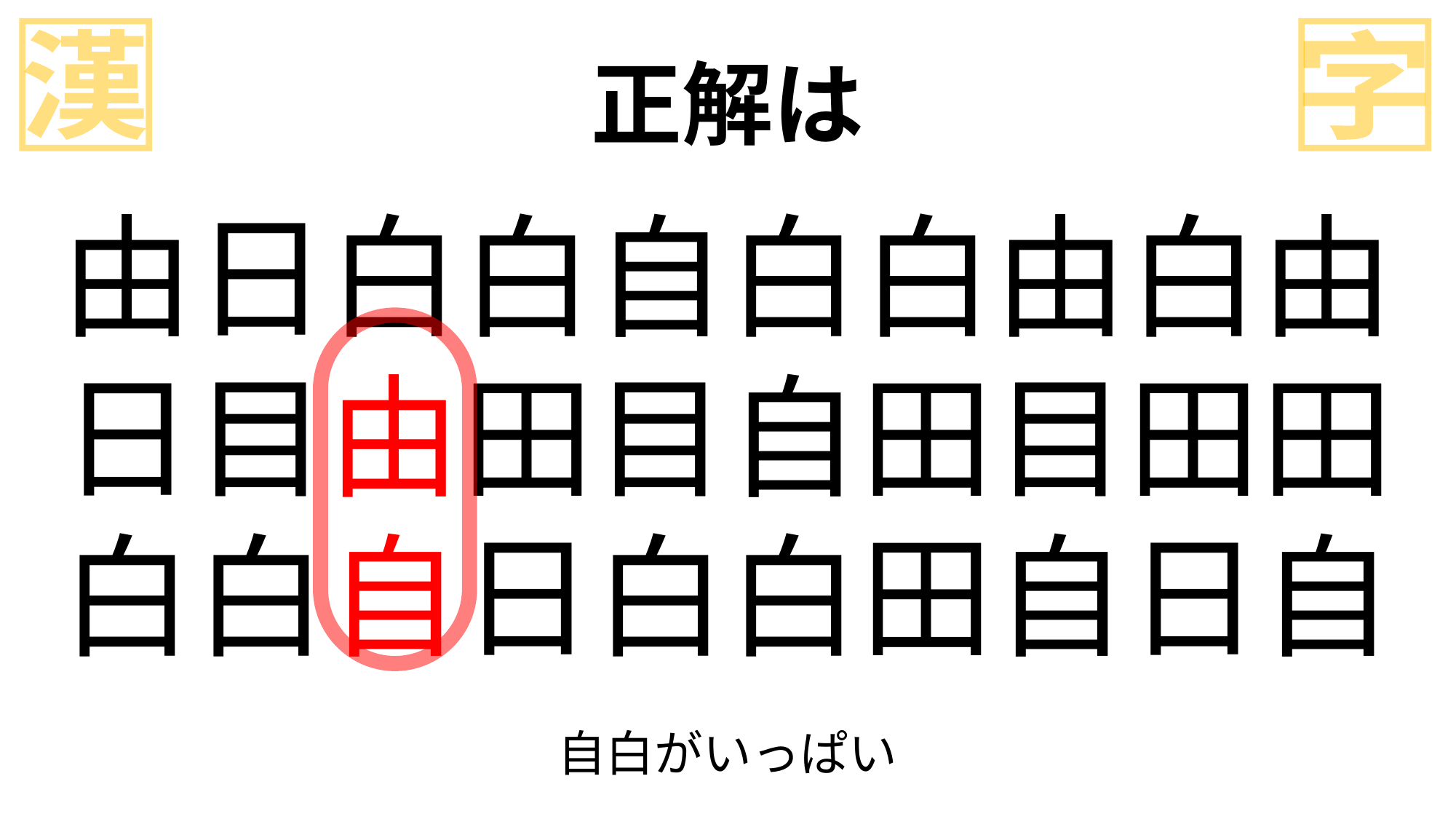

漢

字
正解は
由日白白自白白由白由
日目由田目自田目田田
白白自日白白田自日自

自白がいっぱい